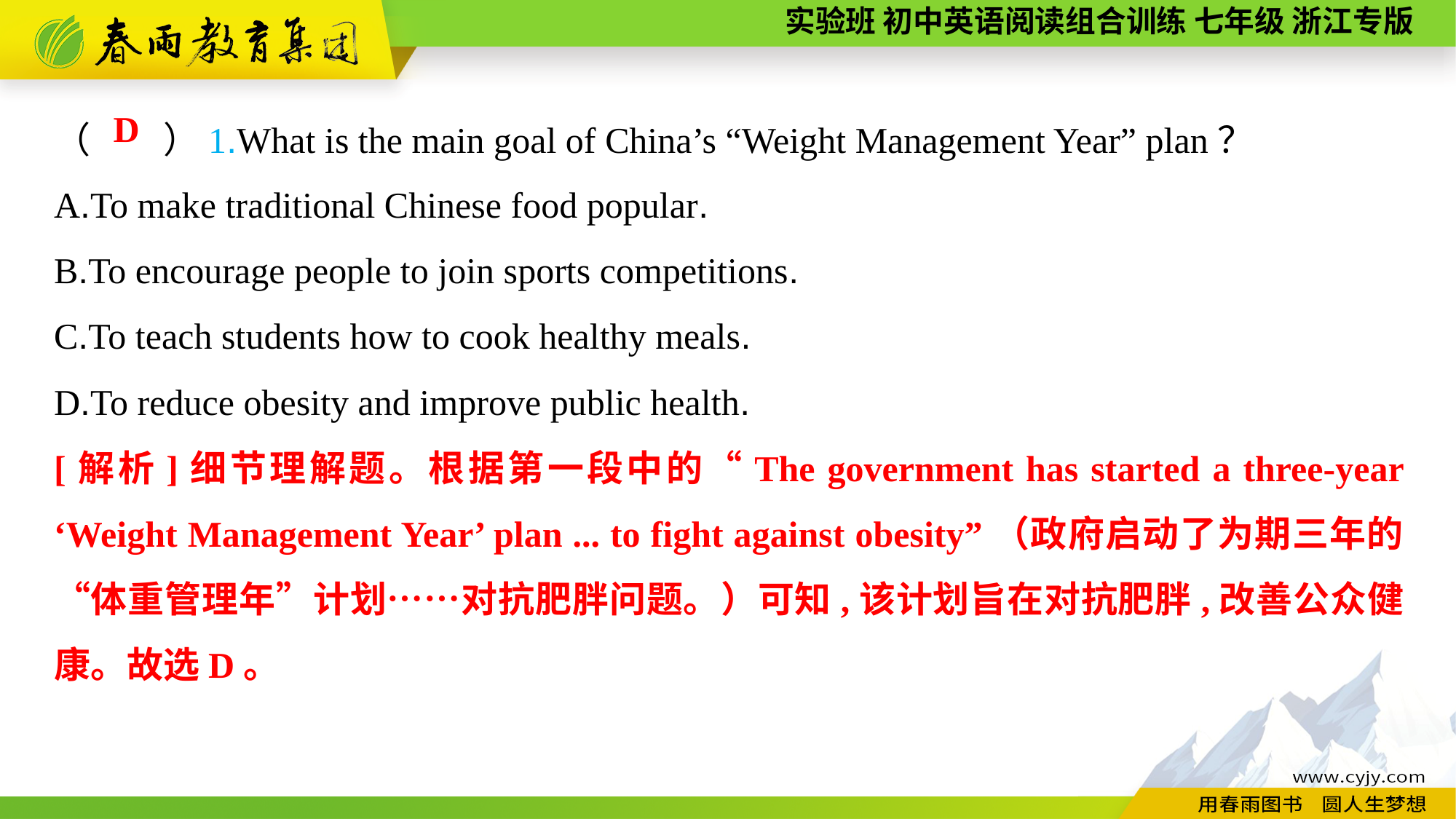

（　　）1.What is the main goal of China’s “Weight Management Year” plan？
A.To make traditional Chinese food popular.
B.To encourage people to join sports competitions.
C.To teach students how to cook healthy meals.
D.To reduce obesity and improve public health.
D
[解析]细节理解题。根据第一段中的“The government has started a three-year ‘Weight Management Year’ plan ... to fight against obesity”（政府启动了为期三年的“体重管理年”计划……对抗肥胖问题。）可知,该计划旨在对抗肥胖,改善公众健康。故选D。